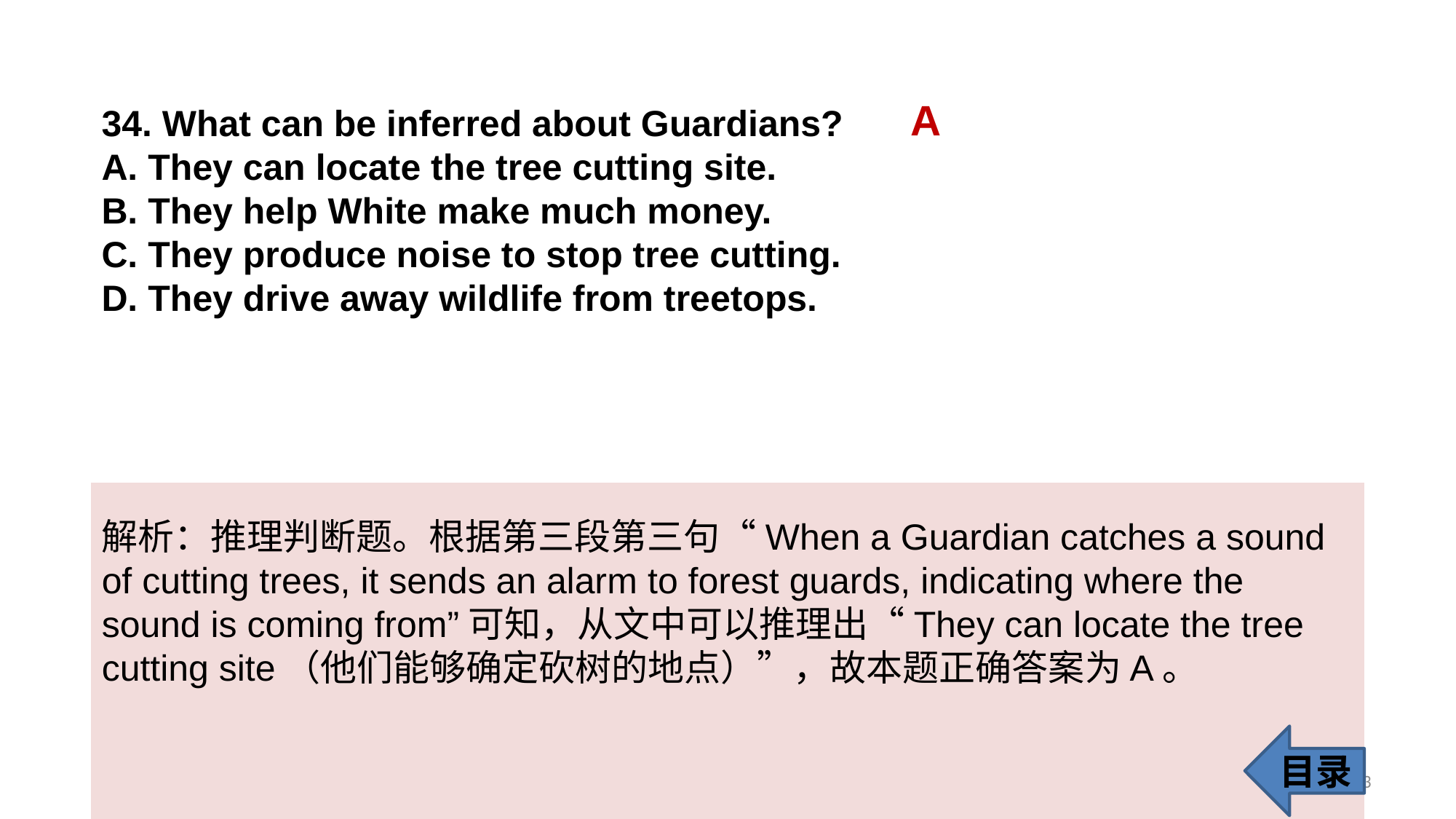

A
34. What can be inferred about Guardians?
A. They can locate the tree cutting site.
B. They help White make much money.
C. They produce noise to stop tree cutting.
D. They drive away wildlife from treetops.

解析：推理判断题。根据第三段第三句“When a Guardian catches a sound of cutting trees, it sends an alarm to forest guards, indicating where the sound is coming from”可知，从文中可以推理出“They can locate the tree cutting site（他们能够确定砍树的地点）”，故本题正确答案为A。
目录
33